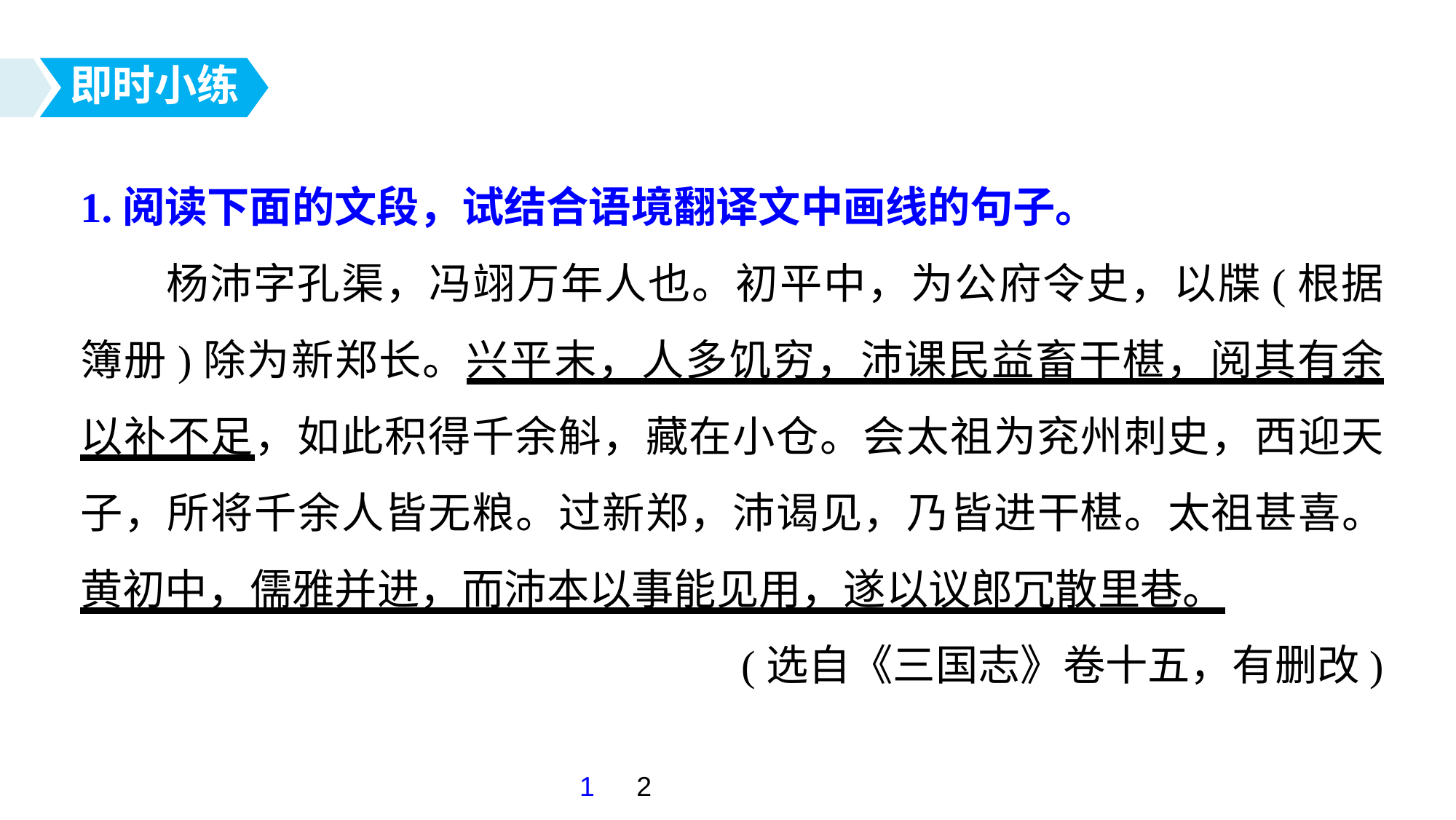

即时小练

1.阅读下面的文段，试结合语境翻译文中画线的句子。
杨沛字孔渠，冯翊万年人也。初平中，为公府令史，以牒(根据簿册)除为新郑长。兴平末，人多饥穷，沛课民益畜干椹，阅其有余以补不足，如此积得千余斛，藏在小仓。会太祖为兖州刺史，西迎天子，所将千余人皆无粮。过新郑，沛谒见，乃皆进干椹。太祖甚喜。黄初中，儒雅并进，而沛本以事能见用，遂以议郎冗散里巷。
(选自《三国志》卷十五，有删改)
1
2